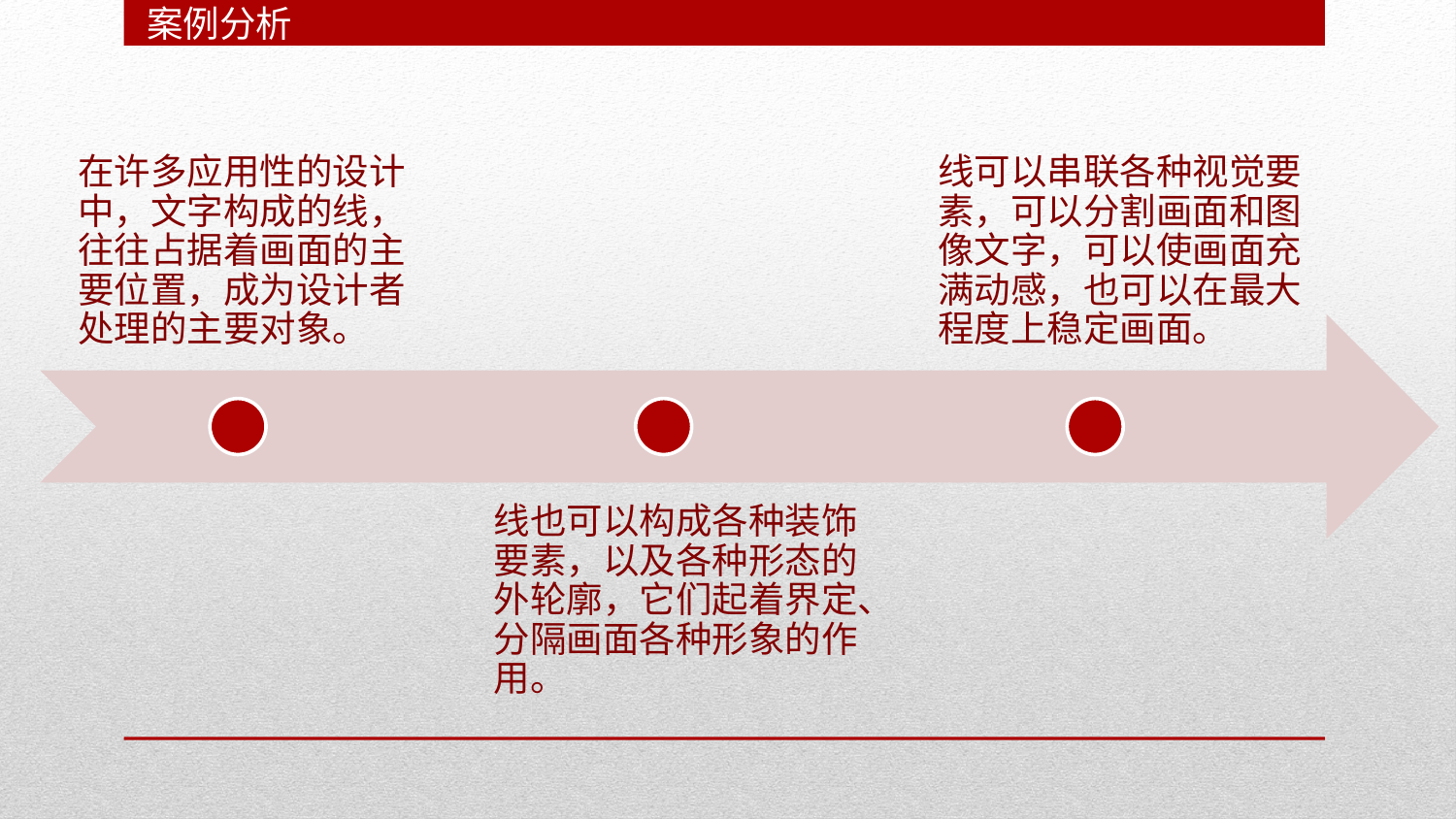

案例分析
在许多应用性的设计中，文字构成的线，往往占据着画面的主要位置，成为设计者处理的主要对象。
线也可以构成各种装饰要素，以及各种形态的外轮廓，它们起着界定、分隔画面各种形象的作用。
线可以串联各种视觉要素，可以分割画面和图像文字，可以使画面充满动感，也可以在最大程度上稳定画面。